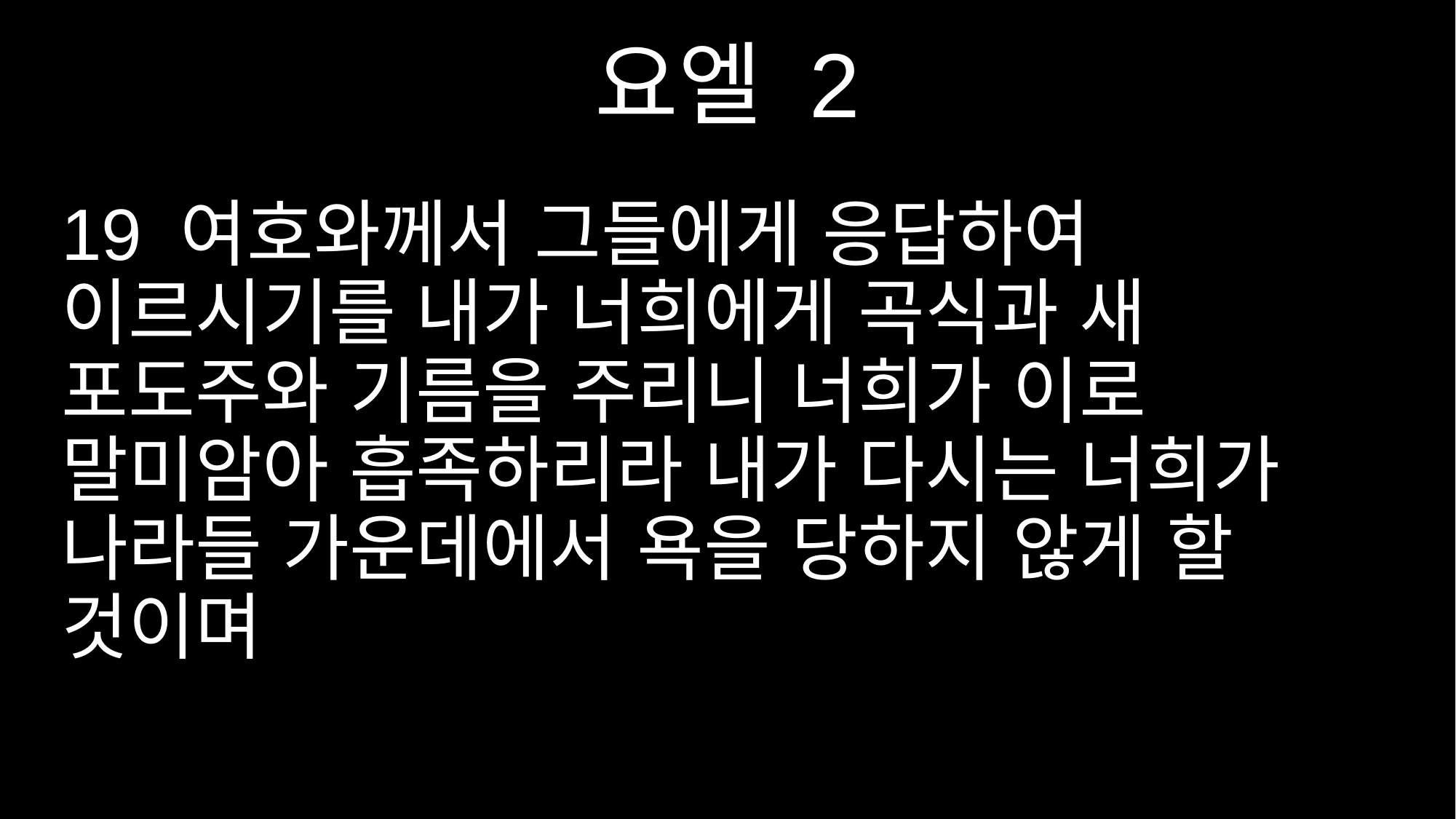

요엘 2
19 여호와께서 그들에게 응답하여 이르시기를 내가 너희에게 곡식과 새 포도주와 기름을 주리니 너희가 이로 말미암아 흡족하리라 내가 다시는 너희가 나라들 가운데에서 욕을 당하지 않게 할 것이며